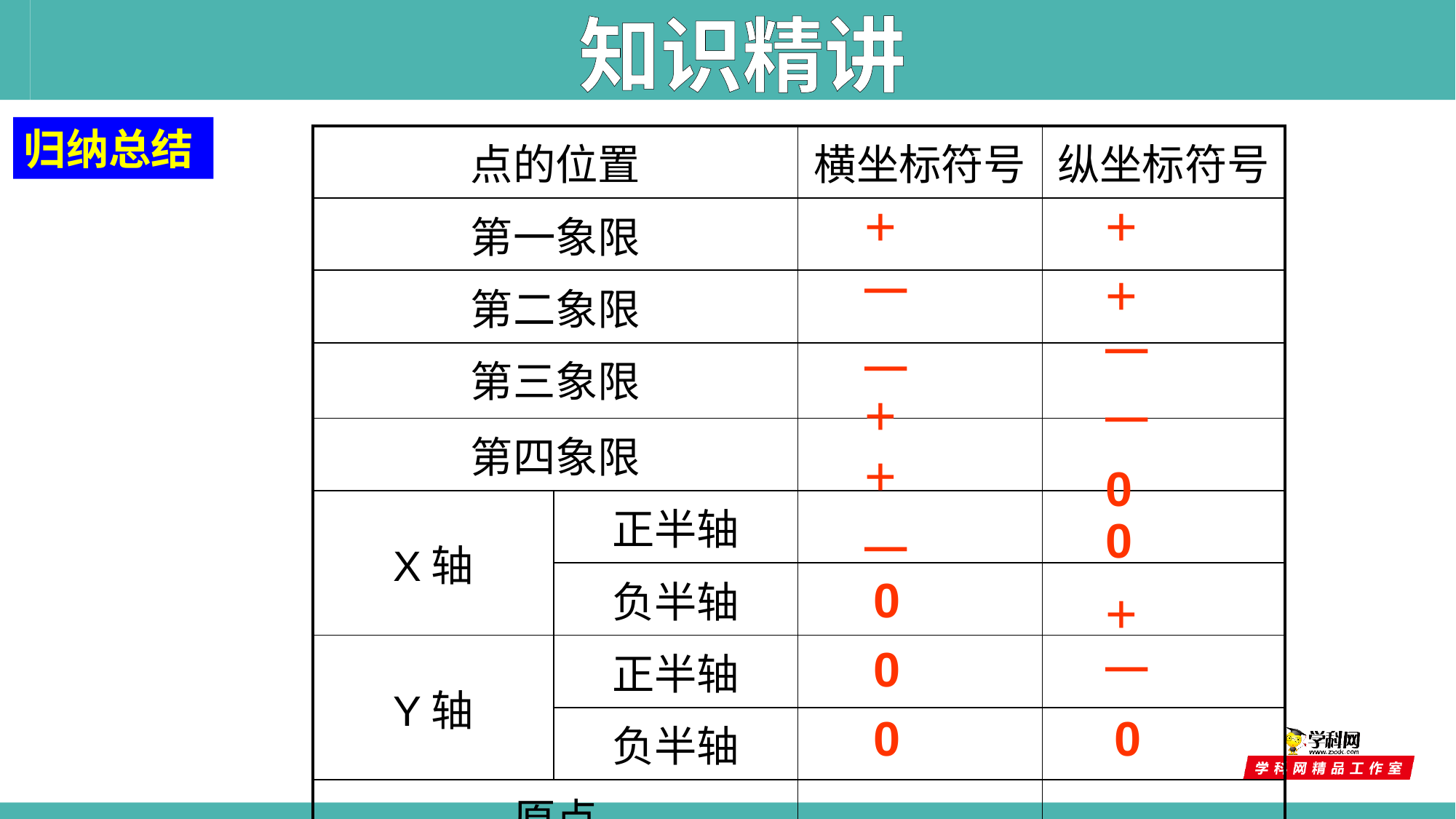

知识精讲
归纳总结
| 点的位置 |  | 横坐标符号 | 纵坐标符号 |
| --- | --- | --- | --- |
| 第一象限 |  |  |  |
| 第二象限 |  |  |  |
| 第三象限 |  |  |  |
| 第四象限 |  |  |  |
| X轴 | 正半轴 |  |  |
|  | 负半轴 |  |  |
| Y轴 | 正半轴 |  |  |
|  | 负半轴 |  |  |
| 原点 |  |  |  |
+
+
—
+
—
—
+
—
+
0
0
—
0
+
0
—
0
0